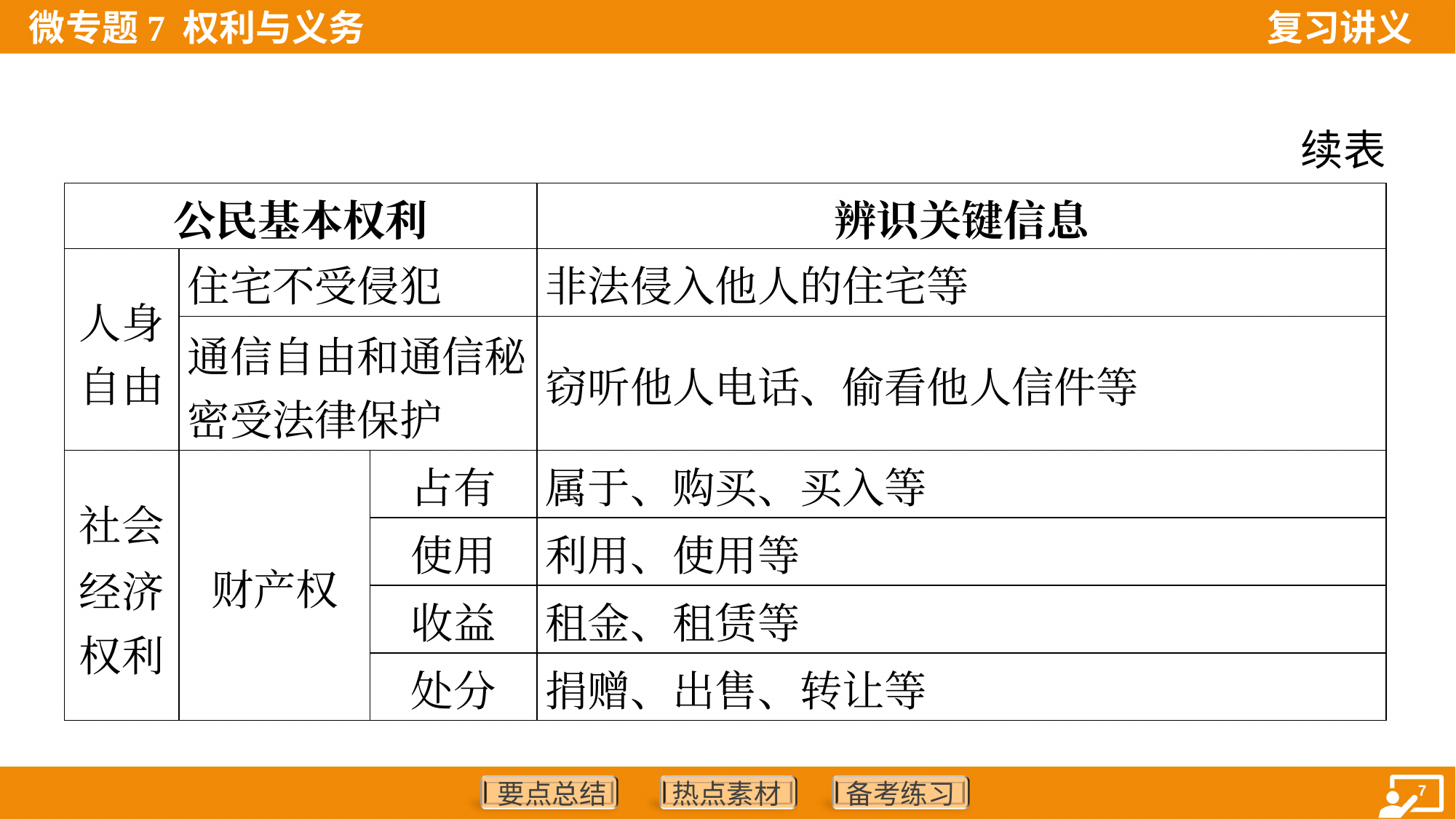

续表
| 公民基本权利 |  |  | 辨识关键信息 |
| --- | --- | --- | --- |
| 人身 自由 | 住宅不受侵犯 |  | 非法侵入他人的住宅等 |
|  | 通信自由和通信秘 密受法律保护 |  | 窃听他人电话、偷看他人信件等 |
| 社会 经济 权利 | 财产权 | 占有 | 属于、购买、买入等 |
|  |  | 使用 | 利用、使用等 |
|  |  | 收益 | 租金、租赁等 |
|  |  | 处分 | 捐赠、出售、转让等 |